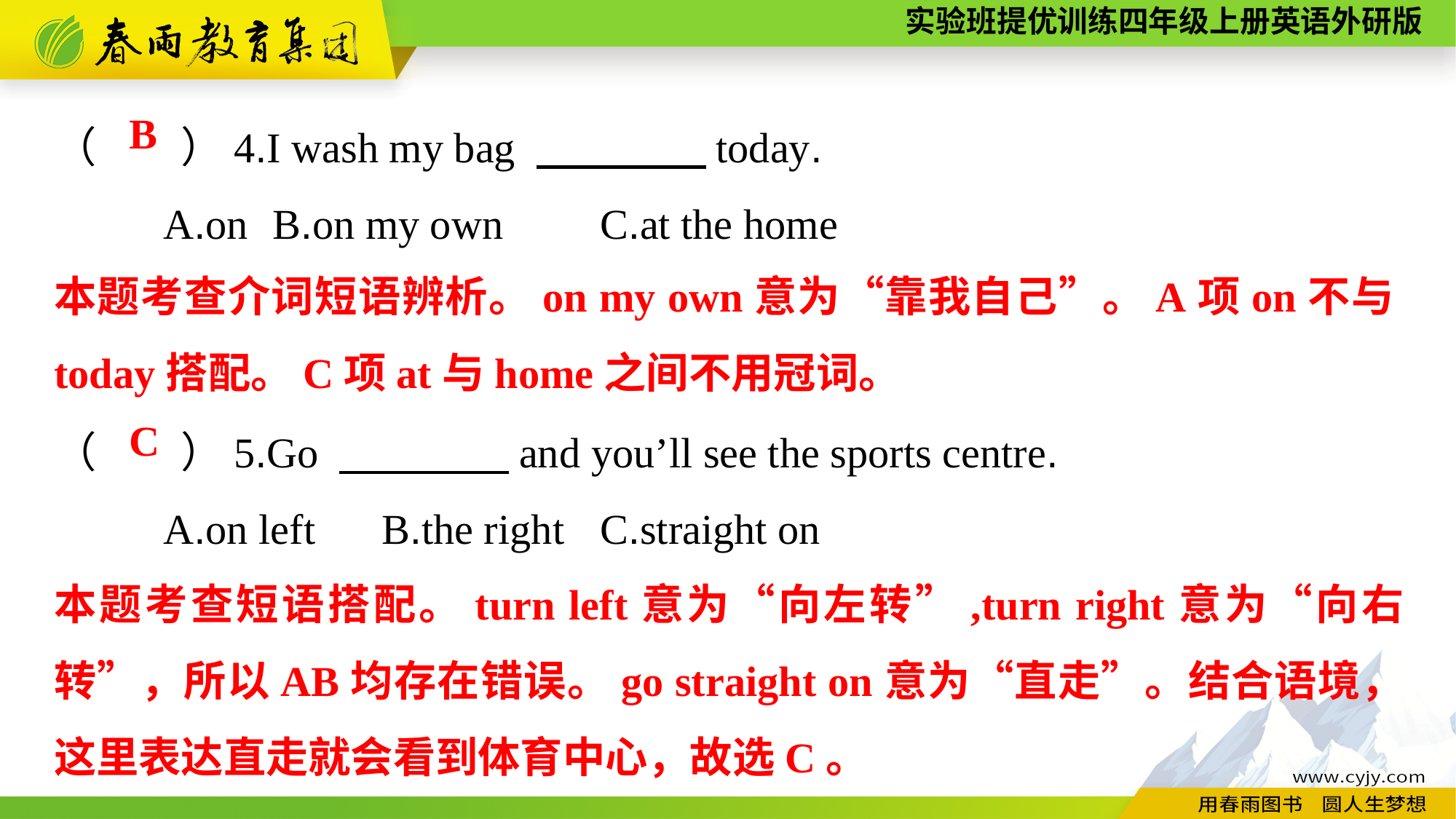

（　　）4.I wash my bag 　　　　today.
	A.on	B.on my own	C.at the home

（　　）5.Go 　　　　and you’ll see the sports centre.
	A.on left	B.the right	C.straight on
B
本题考查介词短语辨析。on my own意为“靠我自己”。A项on不与today搭配。C项at与home之间不用冠词。
C
本题考查短语搭配。turn left意为“向左转”,turn right意为“向右转”，所以AB均存在错误。go straight on意为“直走”。结合语境，这里表达直走就会看到体育中心，故选C。